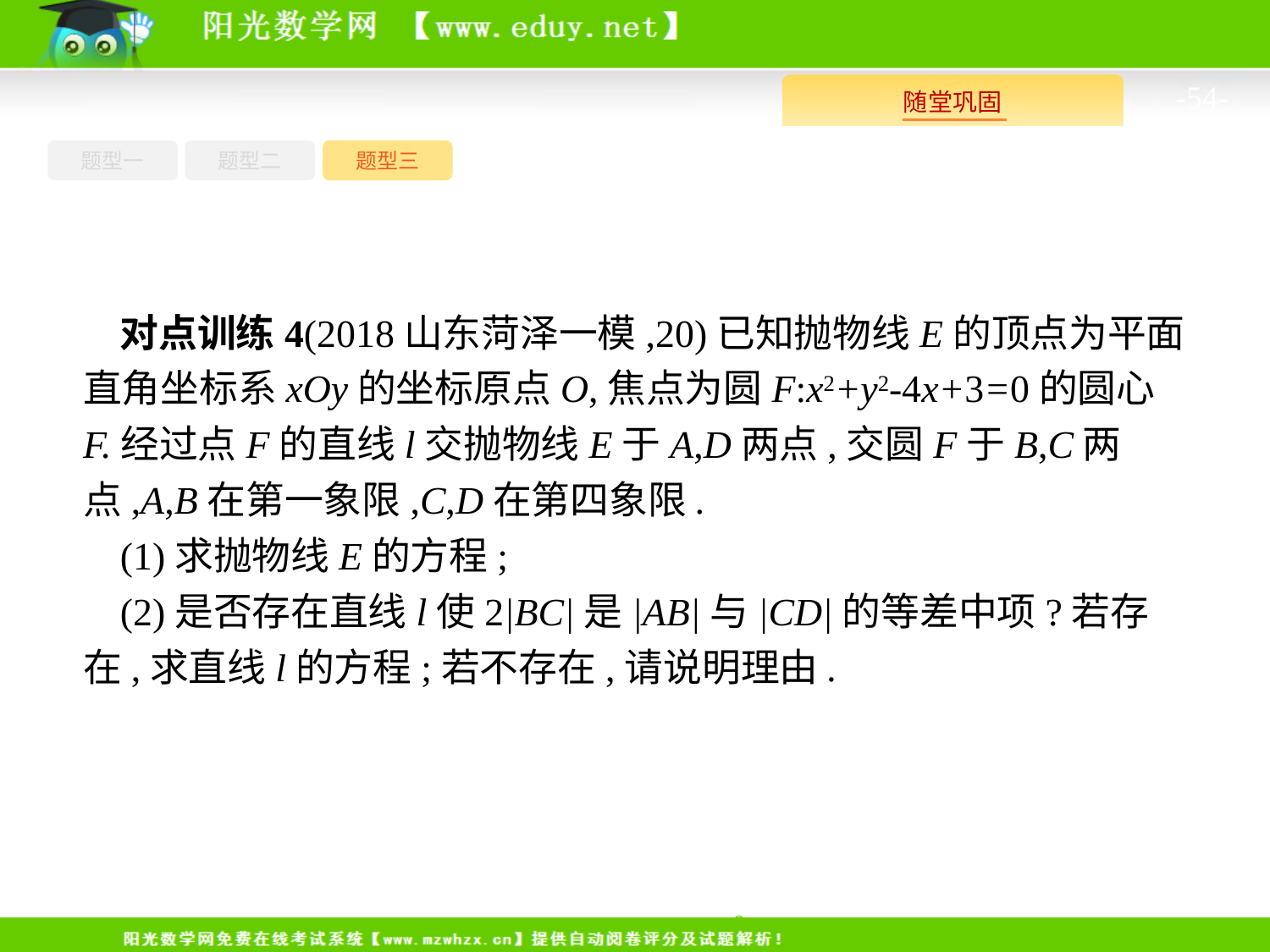

-54-
题型一
题型三
题型二
对点训练4(2018山东菏泽一模,20)已知抛物线E的顶点为平面直角坐标系xOy的坐标原点O,焦点为圆F:x2+y2-4x+3=0的圆心F.经过点F的直线l交抛物线E于A,D两点,交圆F于B,C两点,A,B在第一象限,C,D在第四象限.
(1)求抛物线E的方程;
(2)是否存在直线l使2|BC|是|AB|与|CD|的等差中项?若存在,求直线l的方程;若不存在,请说明理由.